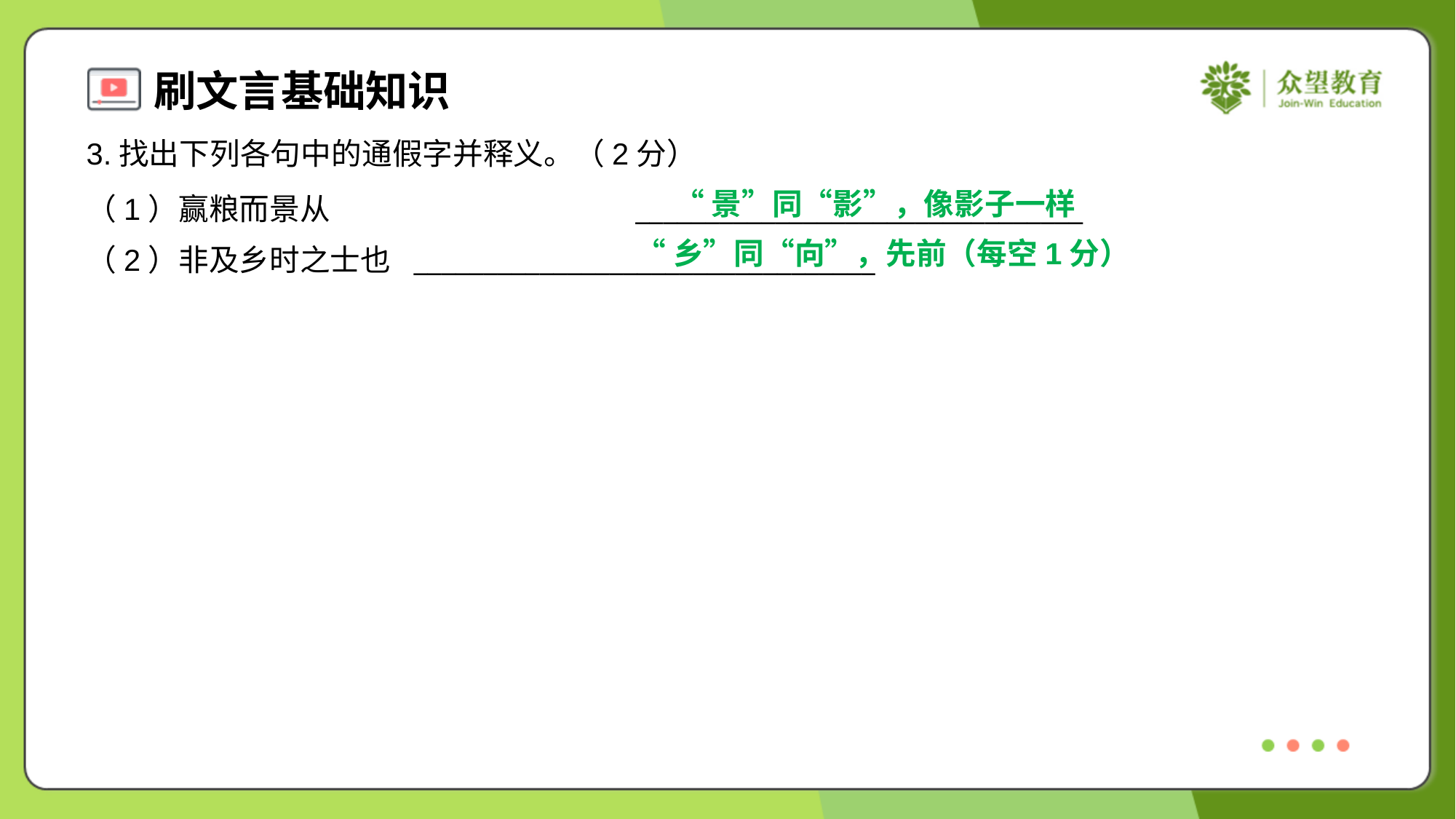

3.找出下列各句中的通假字并释义。（2分）
“景”同“影”，像影子一样
（1）赢粮而景从	________________________________
（2）非及乡时之士也	_________________________________
“乡”同“向”，先前（每空1分）